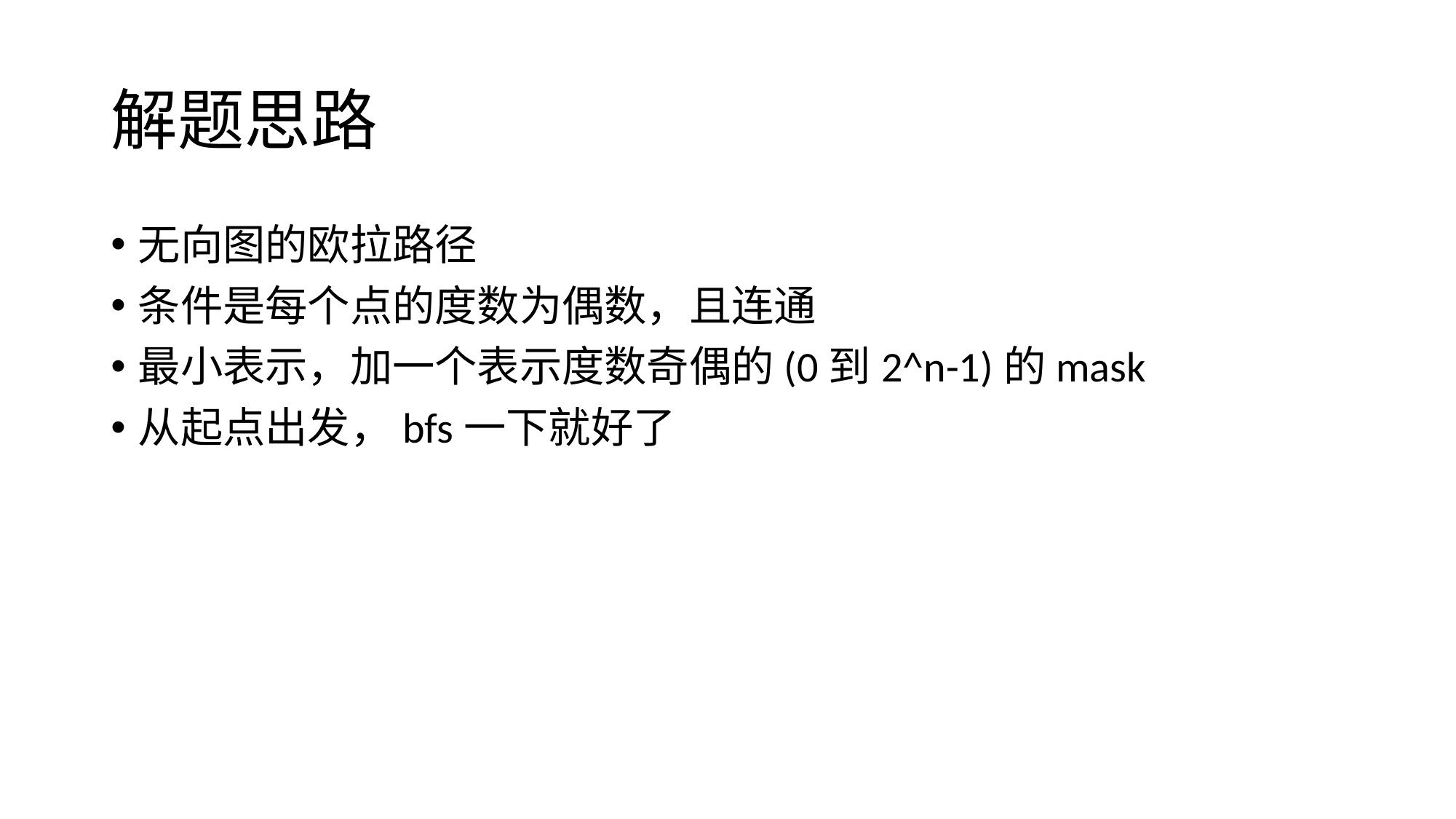

# 解题思路
无向图的欧拉路径
条件是每个点的度数为偶数，且连通
最小表示，加一个表示度数奇偶的(0到2^n-1)的mask
从起点出发，bfs一下就好了